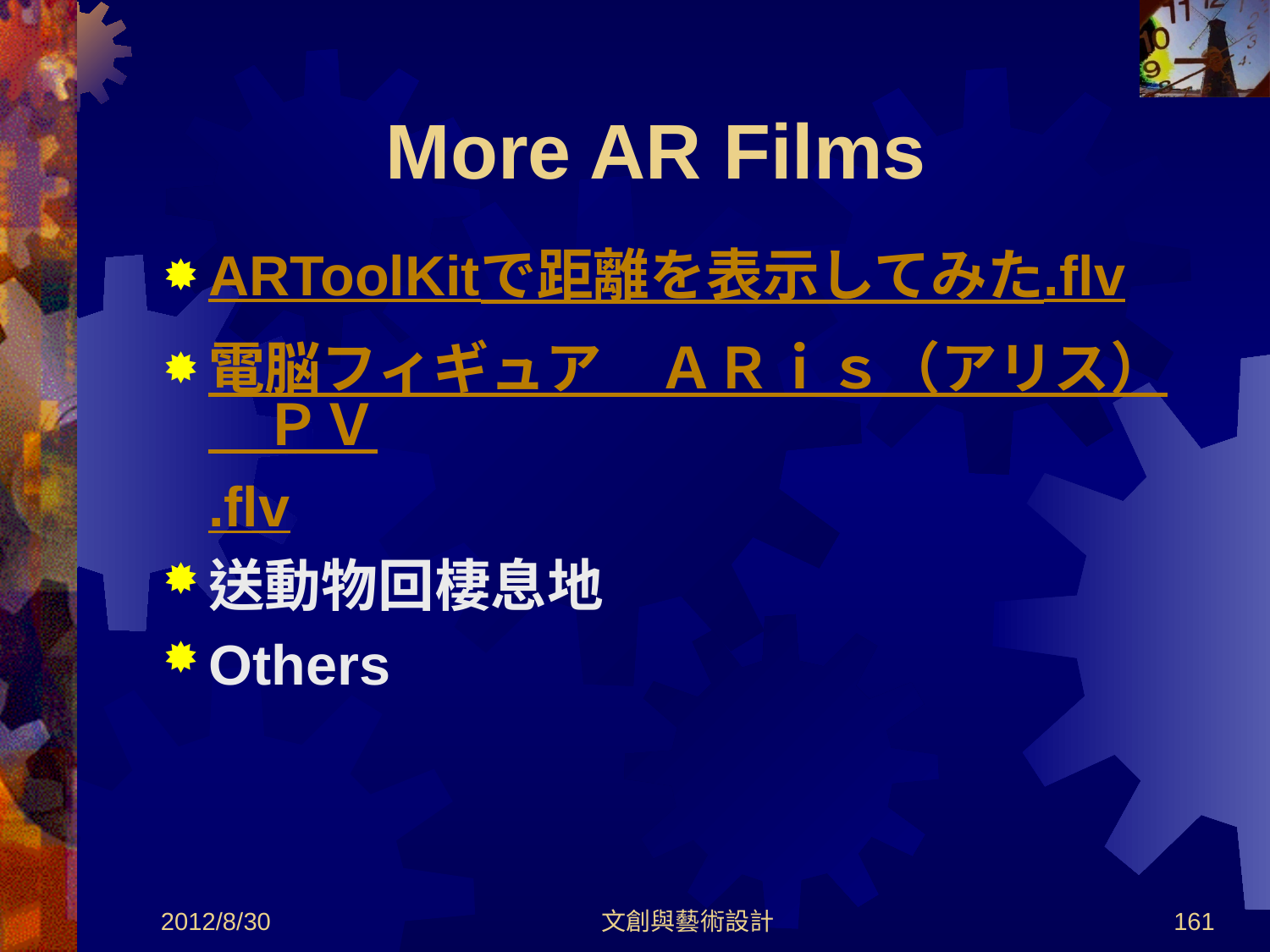

# More AR Films
ARToolKitで距離を表示してみた.flv
電脳フィギュア　ＡＲｉｓ（アリス）　ＰＶ.flv
送動物回棲息地
Others
2012/8/30
文創與藝術設計
161